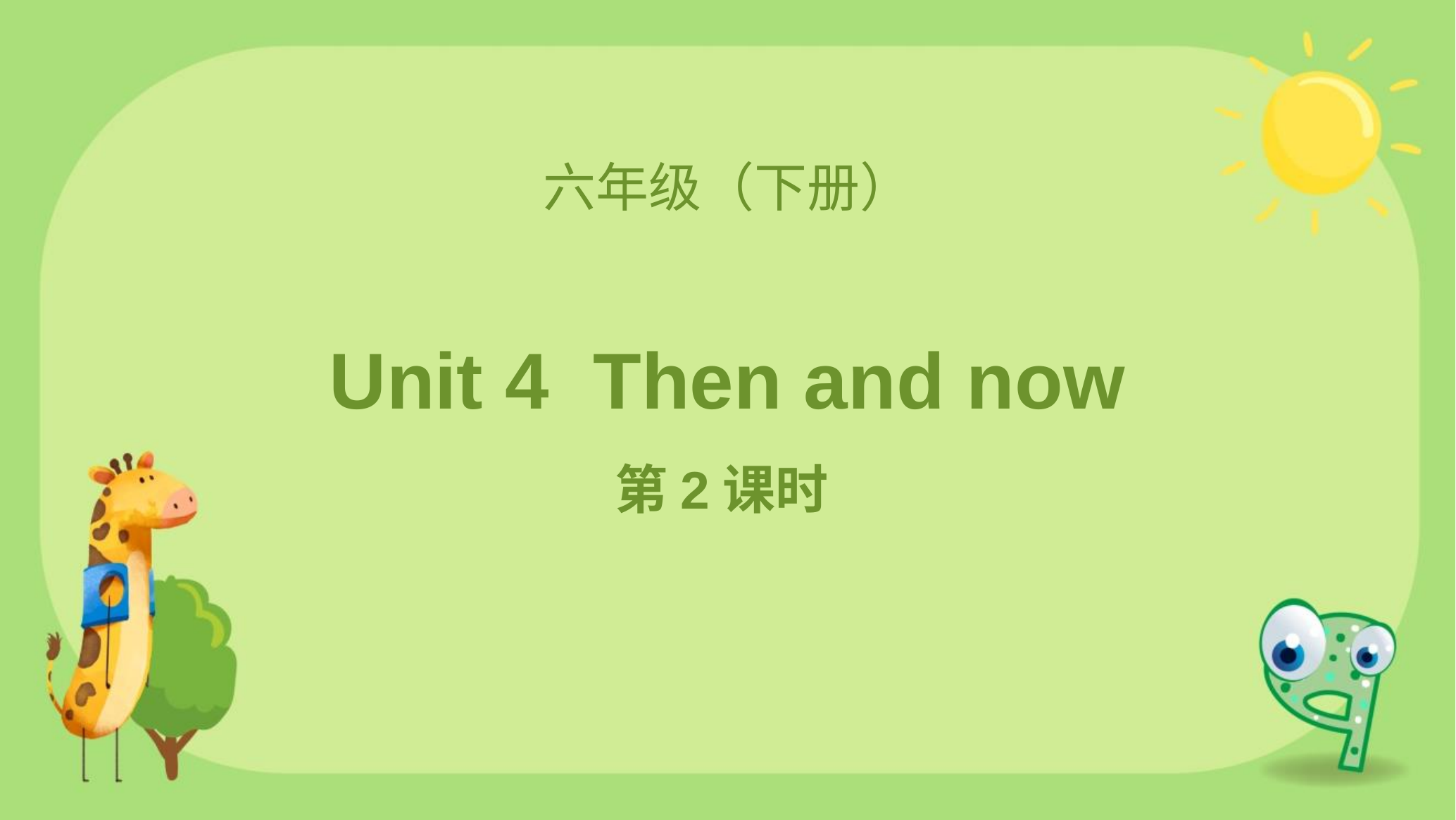

六年级（下册）
Unit 4  Then and now
第2课时